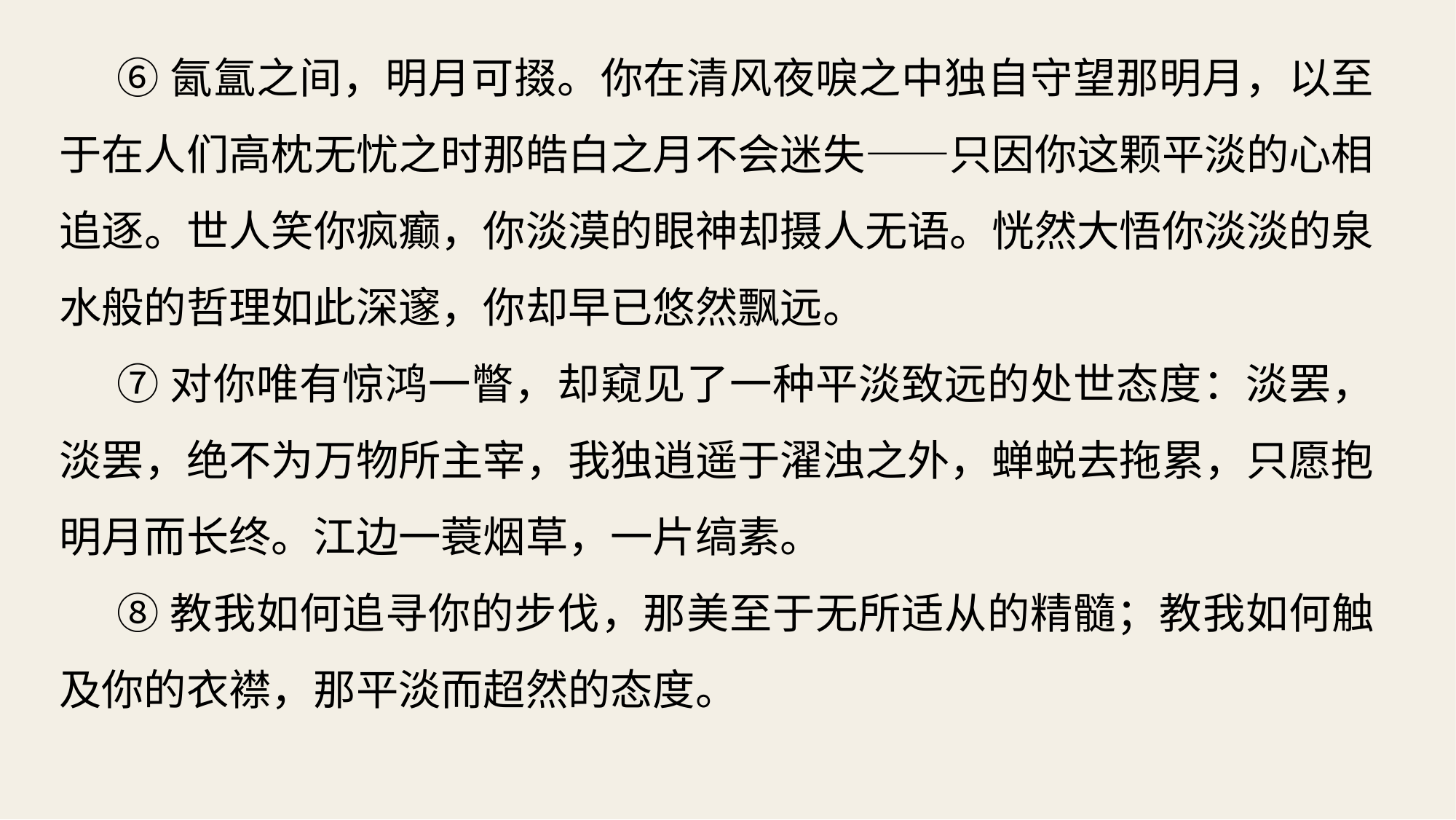

⑥氤氲之间，明月可掇。你在清风夜唳之中独自守望那明月，以至于在人们高枕无忧之时那皓白之月不会迷失——只因你这颗平淡的心相追逐。世人笑你疯癫，你淡漠的眼神却摄人无语。恍然大悟你淡淡的泉水般的哲理如此深邃，你却早已悠然飘远。
  ⑦对你唯有惊鸿一瞥，却窥见了一种平淡致远的处世态度：淡罢，淡罢，绝不为万物所主宰，我独逍遥于濯浊之外，蝉蜕去拖累，只愿抱明月而长终。江边一蓑烟草，一片缟素。
  ⑧教我如何追寻你的步伐，那美至于无所适从的精髓；教我如何触及你的衣襟，那平淡而超然的态度。